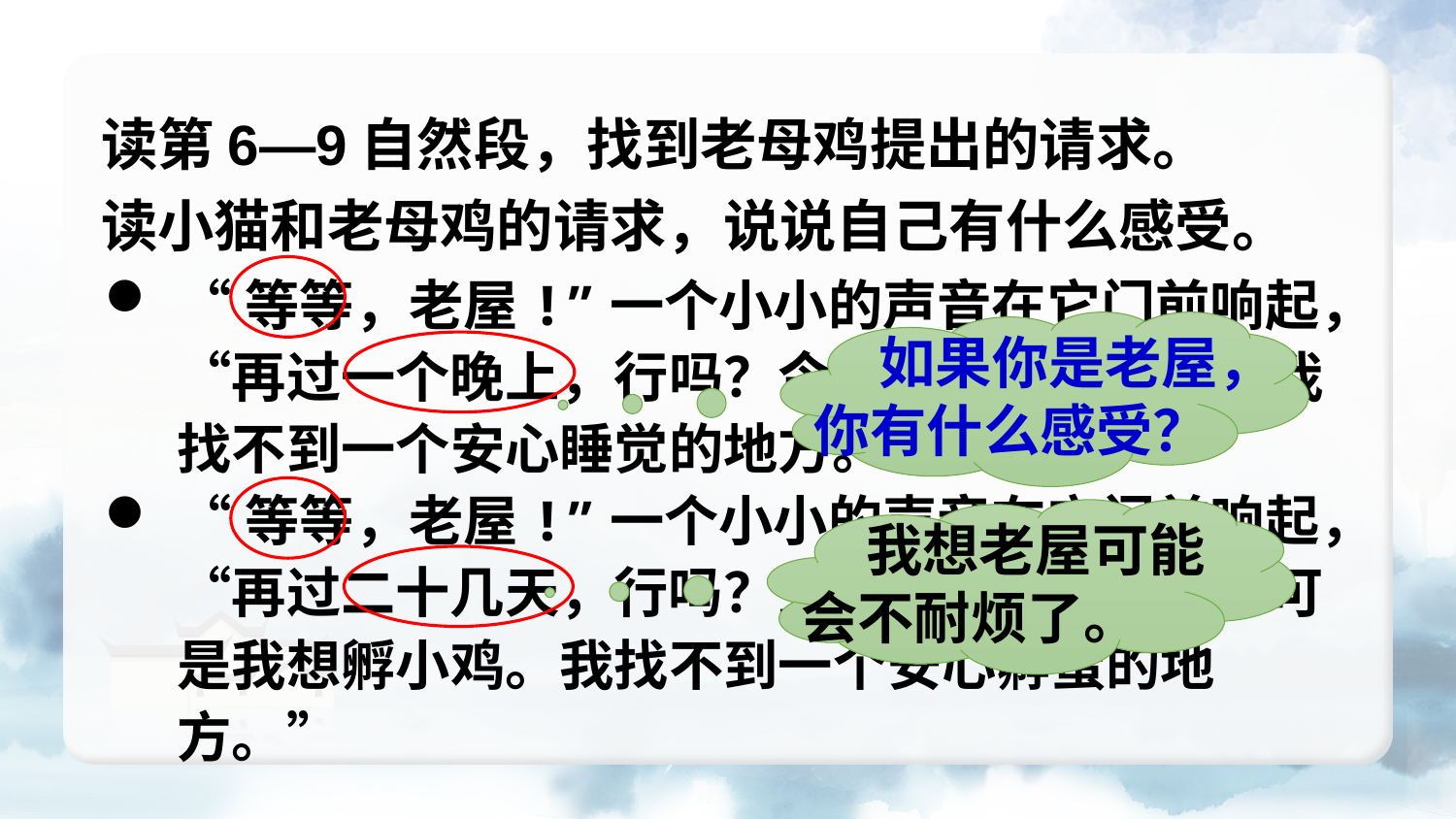

读第6—9自然段，找到老母鸡提出的请求。
读小猫和老母鸡的请求，说说自己有什么感受。
“等等，老屋!”一个小小的声音在它门前响起，“再过一个晚上，行吗？今天晚上有暴风雨，我找不到一个安心睡觉的地方。”
“等等，老屋!”一个小小的声音在它门前响起，“再过二十几天，行吗？主人想拿走我的蛋，可是我想孵小鸡。我找不到一个安心孵蛋的地方。”

    如果你是老屋，你有什么感受？

    我想老屋可能会不耐烦了。